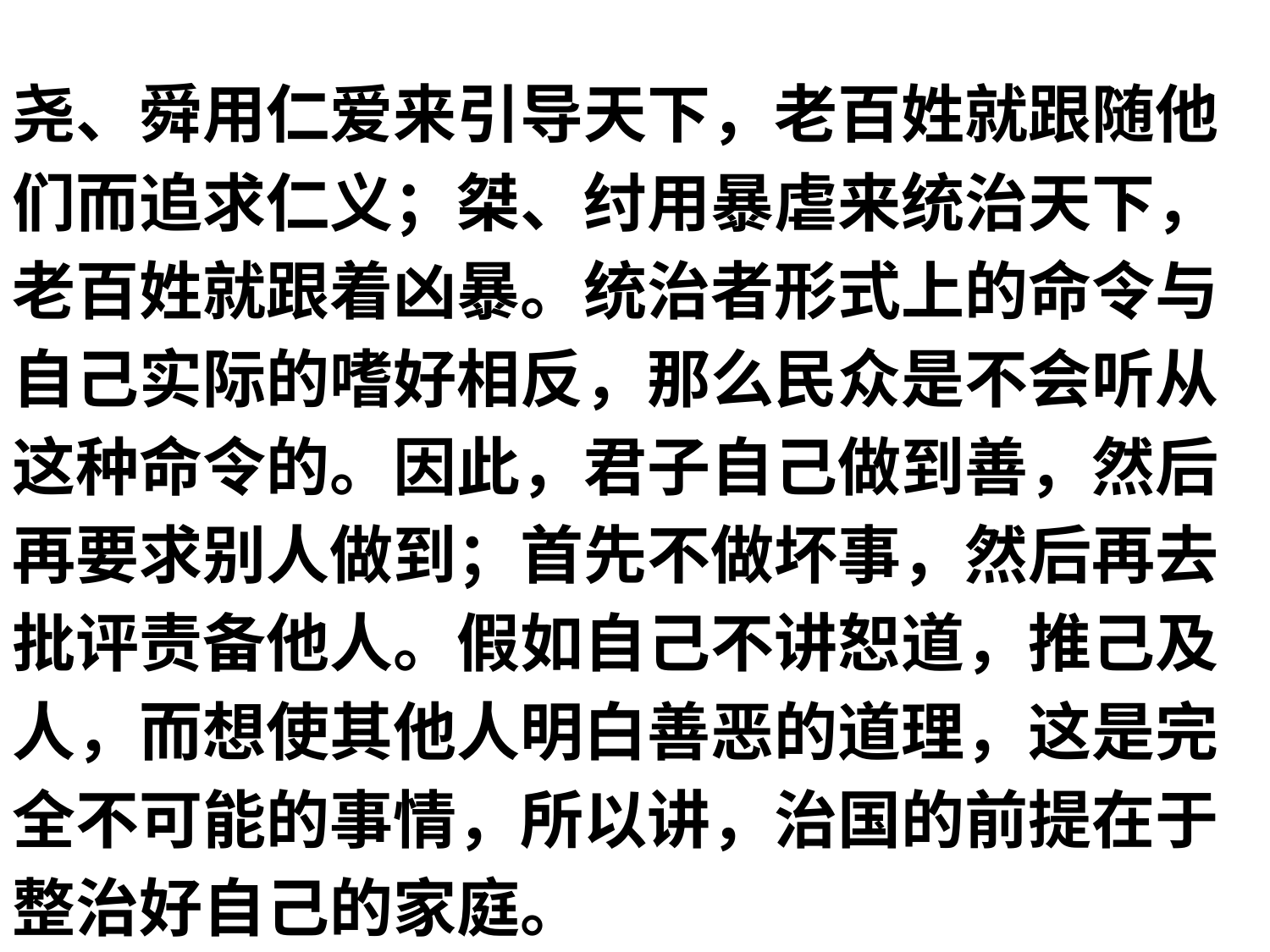

尧、舜用仁爱来引导天下，老百姓就跟随他们而追求仁义；桀、纣用暴虐来统治天下，老百姓就跟着凶暴。统治者形式上的命令与自己实际的嗜好相反，那么民众是不会听从这种命令的。因此，君子自己做到善，然后再要求别人做到；首先不做坏事，然后再去批评责备他人。假如自己不讲恕道，推己及人，而想使其他人明白善恶的道理，这是完全不可能的事情，所以讲，治国的前提在于整治好自己的家庭。